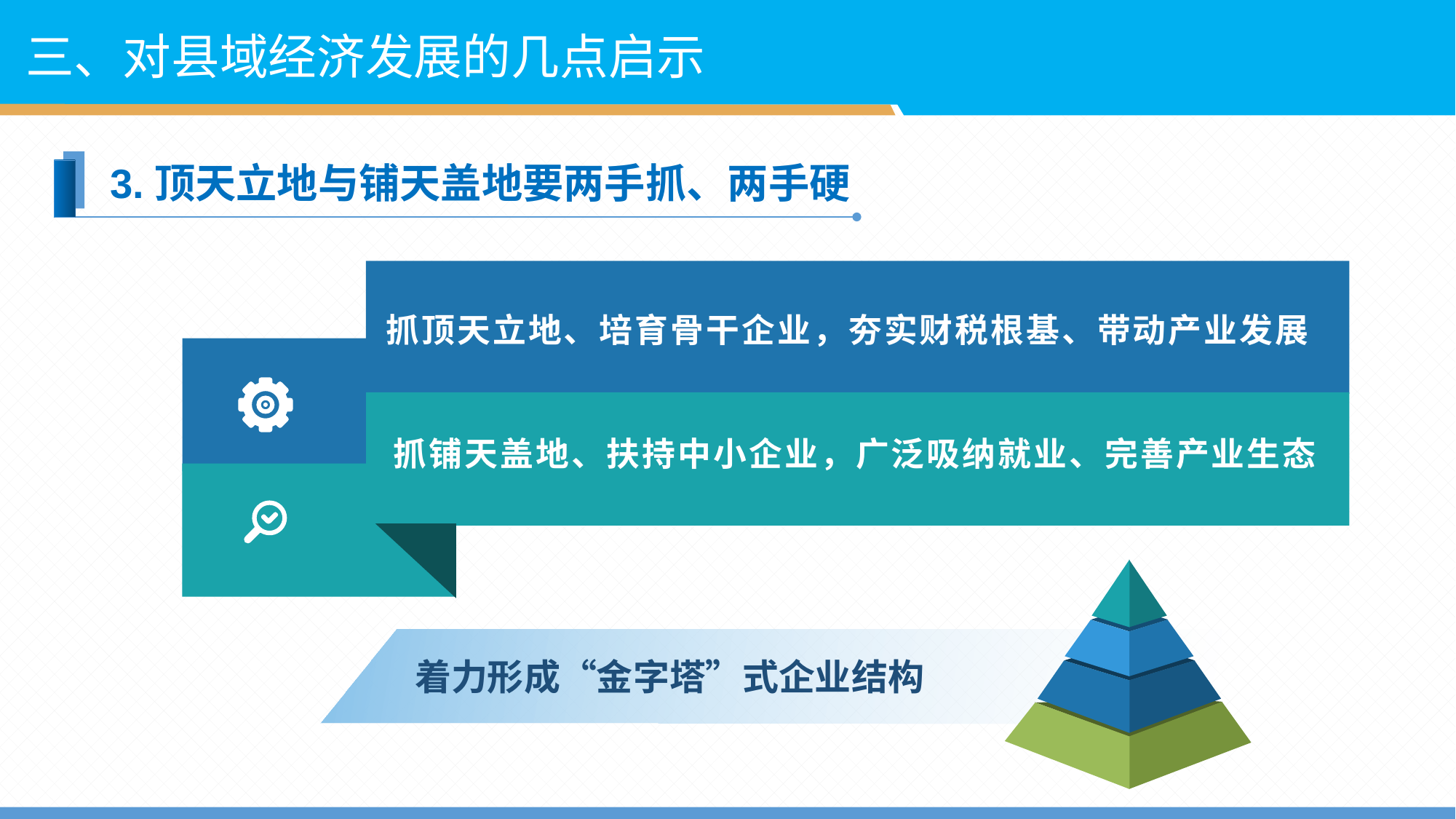

三、对县域经济发展的几点启示

3.顶天立地与铺天盖地要两手抓、两手硬

抓顶天立地、培育骨干企业，夯实财税根基、带动产业发展

抓铺天盖地、扶持中小企业，广泛吸纳就业、完善产业生态

着力形成“金字塔”式企业结构